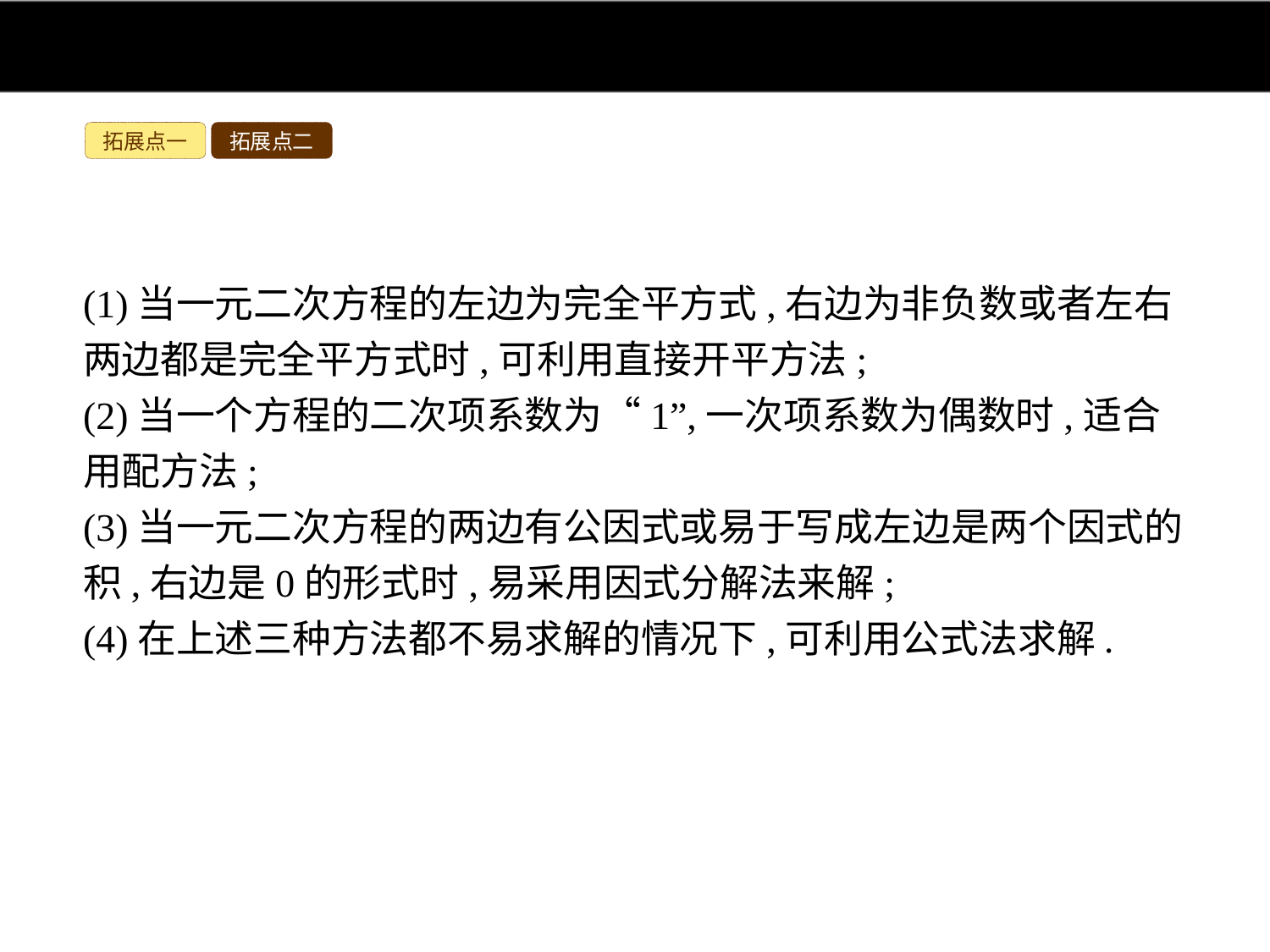

拓展点一
拓展点二
(1)当一元二次方程的左边为完全平方式,右边为非负数或者左右两边都是完全平方式时,可利用直接开平方法;
(2)当一个方程的二次项系数为“1”,一次项系数为偶数时,适合用配方法;
(3)当一元二次方程的两边有公因式或易于写成左边是两个因式的积,右边是0的形式时,易采用因式分解法来解;
(4)在上述三种方法都不易求解的情况下,可利用公式法求解.